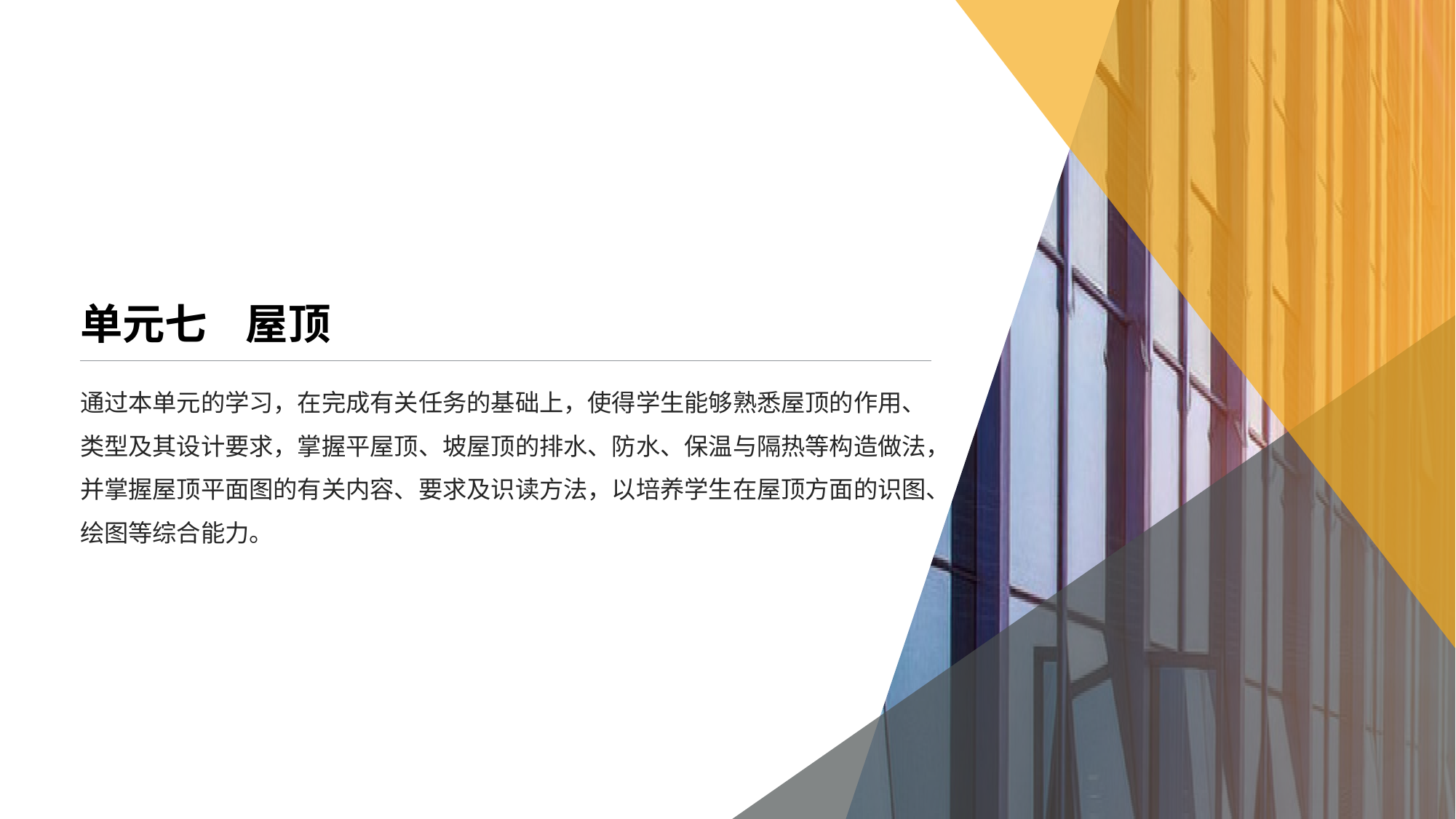

# 单元七    屋顶
通过本单元的学习，在完成有关任务的基础上，使得学生能够熟悉屋顶的作用、类型及其设计要求，掌握平屋顶、坡屋顶的排水、防水、保温与隔热等构造做法，并掌握屋顶平面图的有关内容、要求及识读方法，以培养学生在屋顶方面的识图、绘图等综合能力。